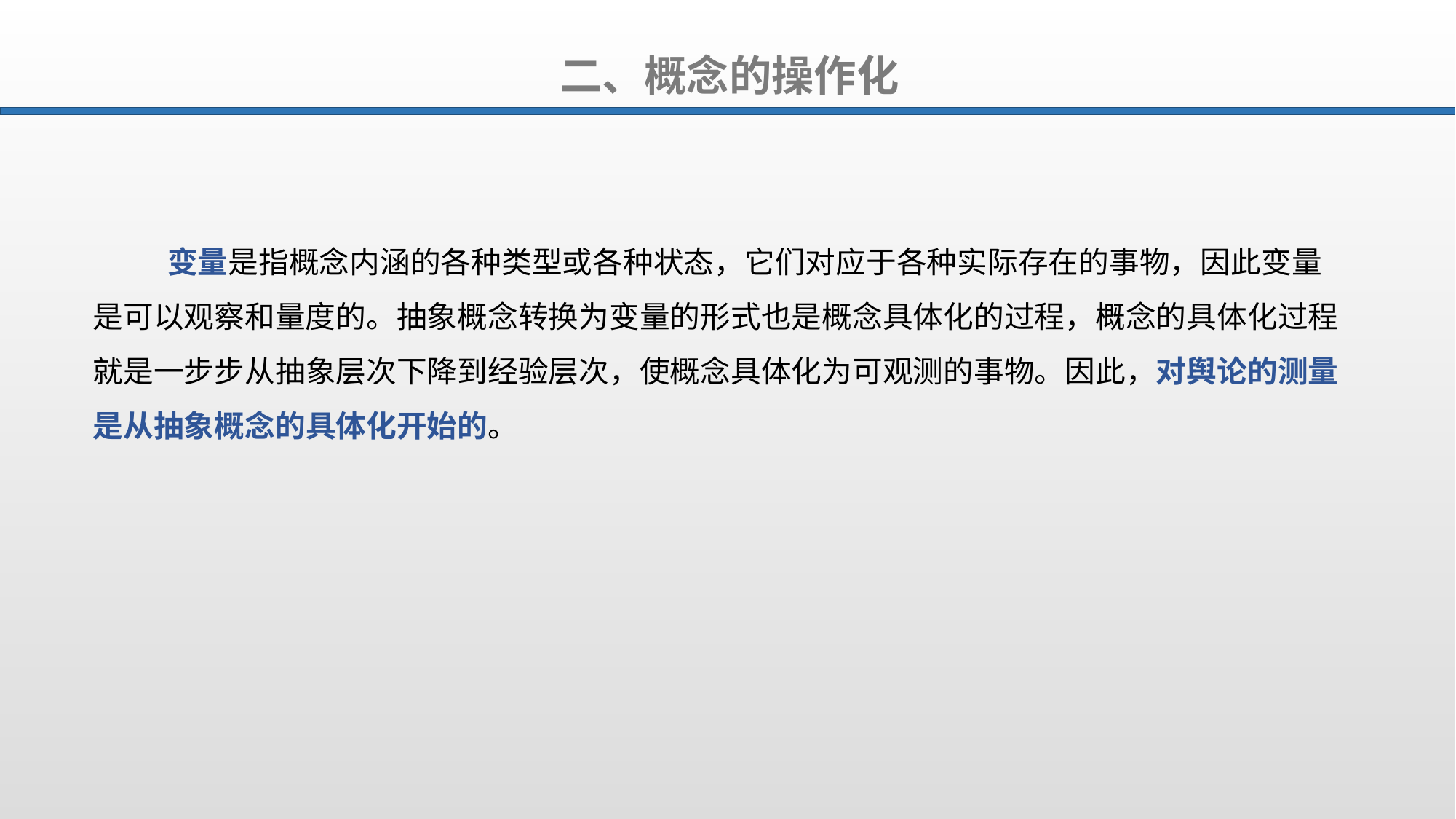

二、概念的操作化

 变量是指概念内涵的各种类型或各种状态，它们对应于各种实际存在的事物，因此变量是可以观察和量度的。抽象概念转换为变量的形式也是概念具体化的过程，概念的具体化过程就是一步步从抽象层次下降到经验层次，使概念具体化为可观测的事物。因此，对舆论的测量是从抽象概念的具体化开始的。